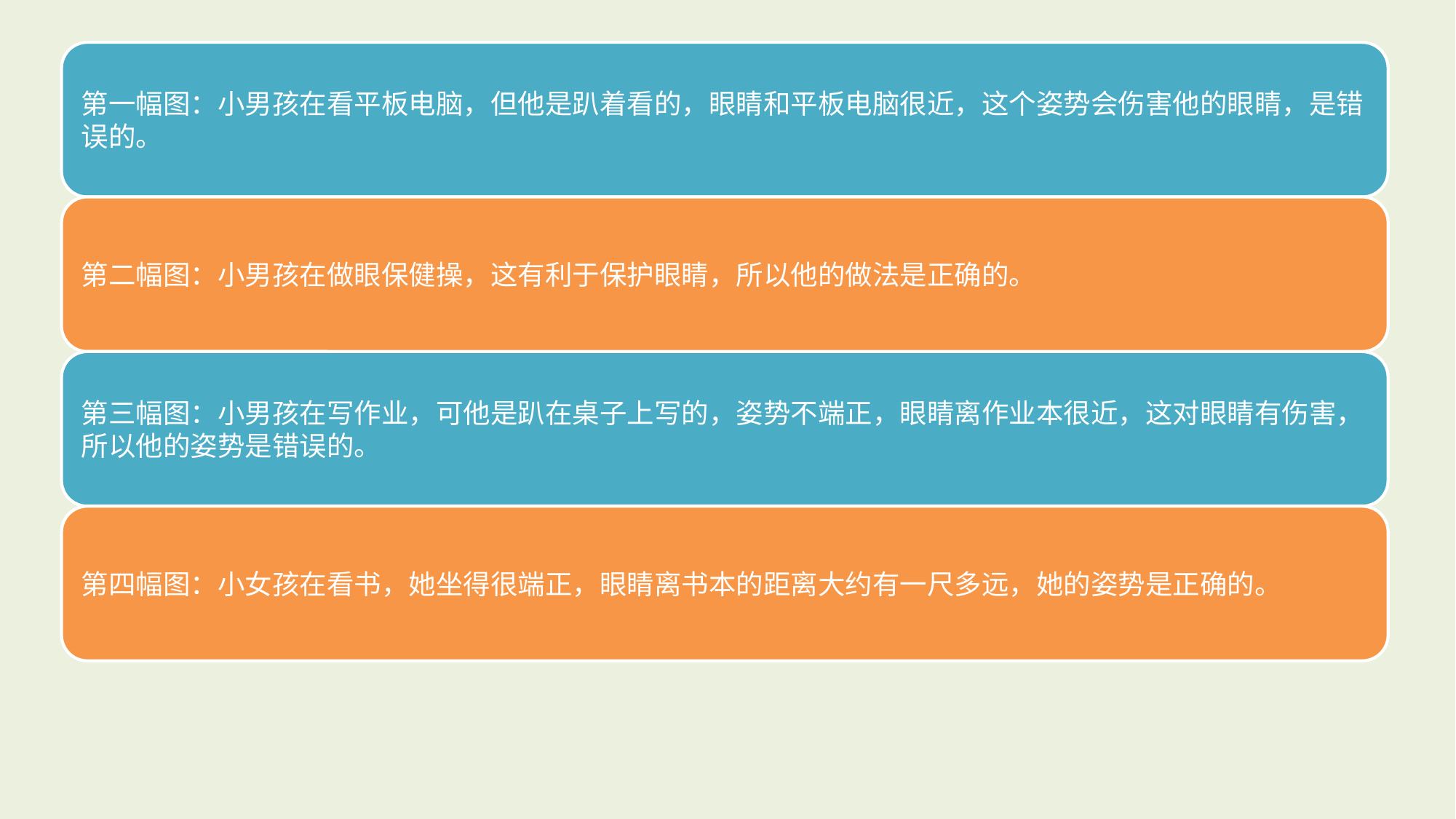

第一幅图：小男孩在看平板电脑，但他是趴着看的，眼睛和平板电脑很近，这个姿势会伤害他的眼睛，是错误的。
第二幅图：小男孩在做眼保健操，这有利于保护眼睛，所以他的做法是正确的。
第三幅图：小男孩在写作业，可他是趴在桌子上写的，姿势不端正，眼睛离作业本很近，这对眼睛有伤害，所以他的姿势是错误的。
第四幅图：小女孩在看书，她坐得很端正，眼睛离书本的距离大约有一尺多远，她的姿势是正确的。